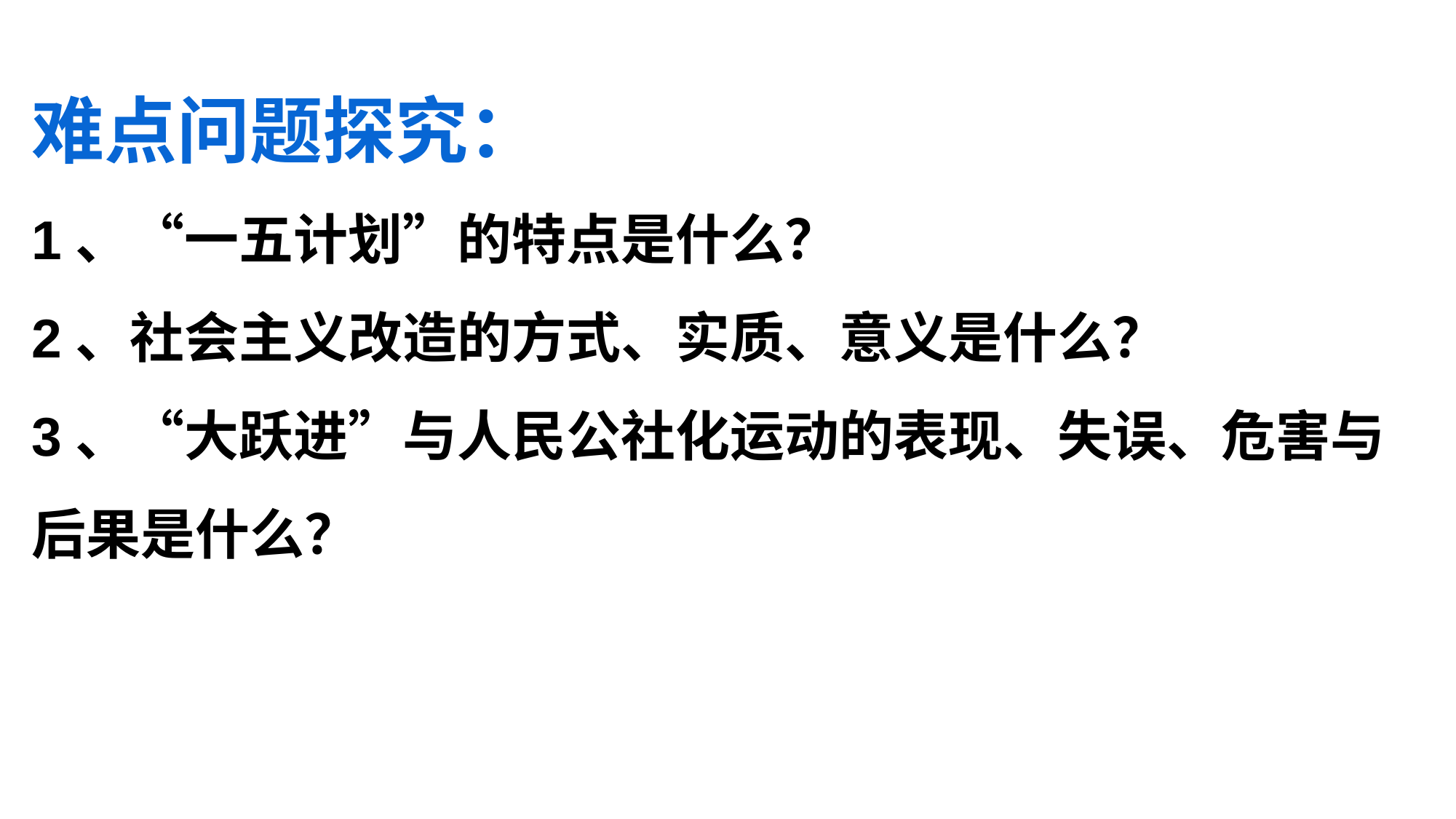

难点问题探究：
1、“一五计划”的特点是什么？
2、社会主义改造的方式、实质、意义是什么？
3、“大跃进”与人民公社化运动的表现、失误、危害与后果是什么？